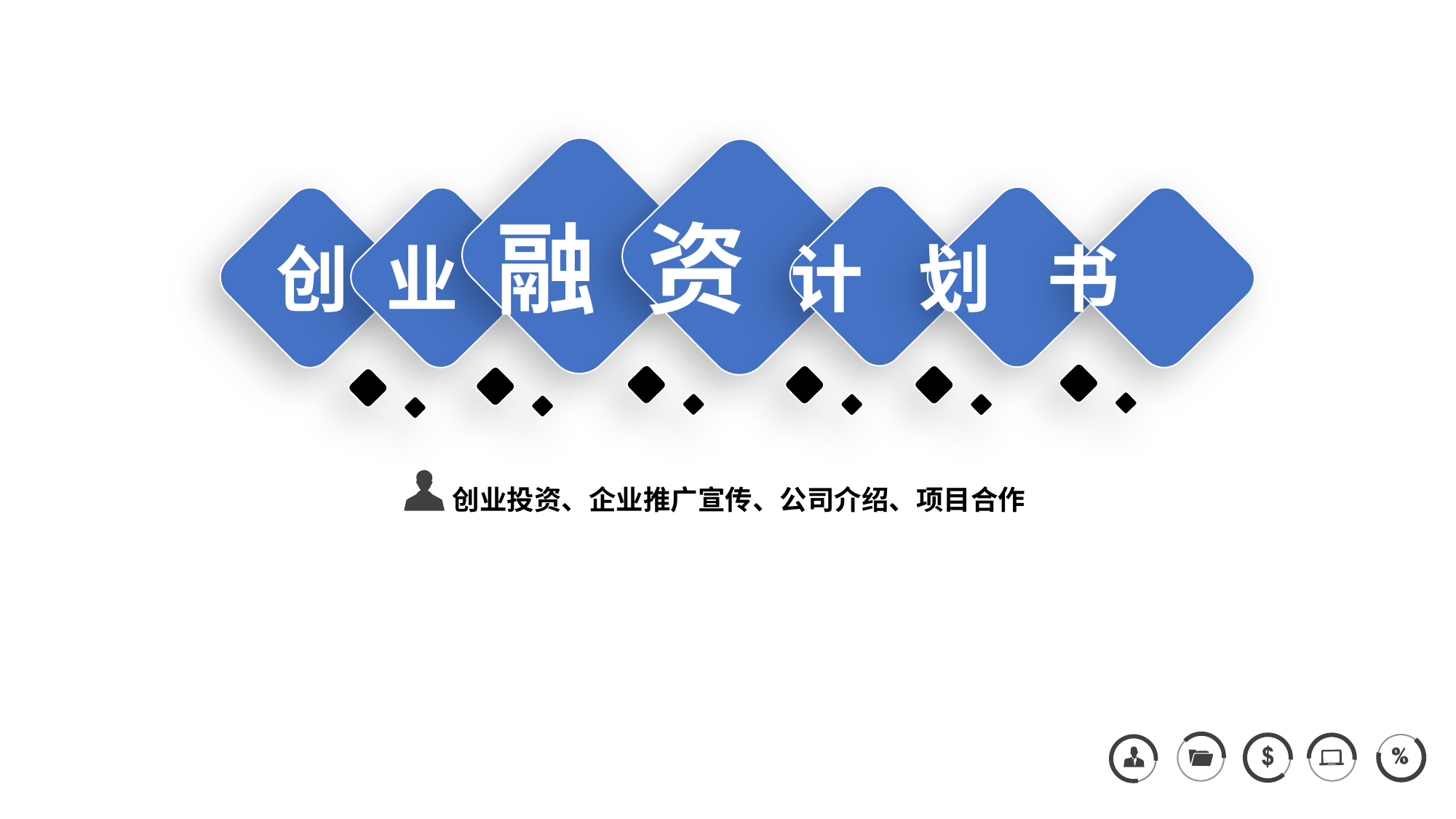

创  业  融  资  计   划   书

创业投资、企业推广宣传、公司介绍、项目合作